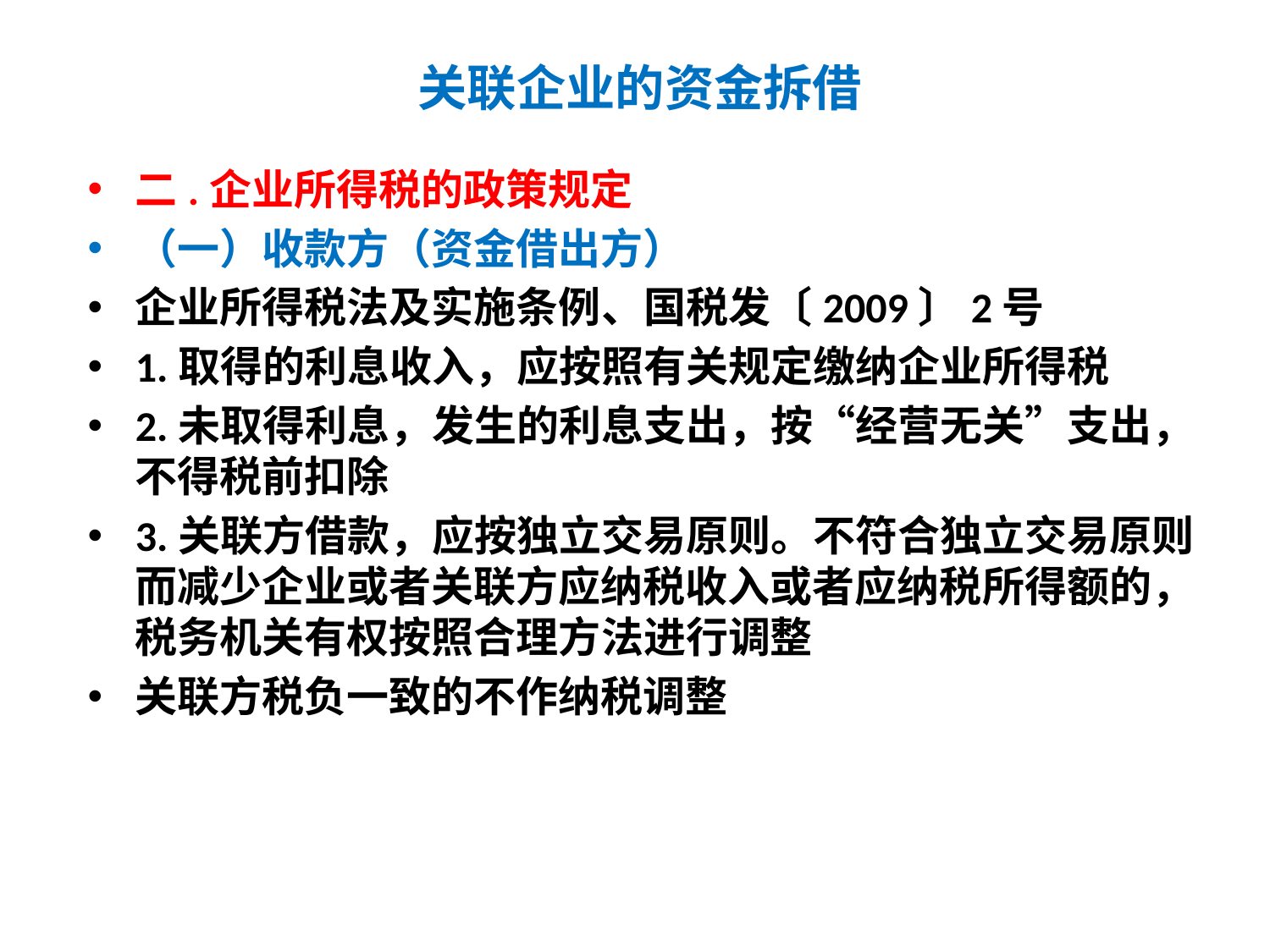

# 关联企业的资金拆借
二.企业所得税的政策规定
（一）收款方（资金借出方）
企业所得税法及实施条例、国税发〔2009〕2号
1.取得的利息收入，应按照有关规定缴纳企业所得税
2.未取得利息，发生的利息支出，按“经营无关”支出，不得税前扣除
3.关联方借款，应按独立交易原则。不符合独立交易原则而减少企业或者关联方应纳税收入或者应纳税所得额的，税务机关有权按照合理方法进行调整
关联方税负一致的不作纳税调整